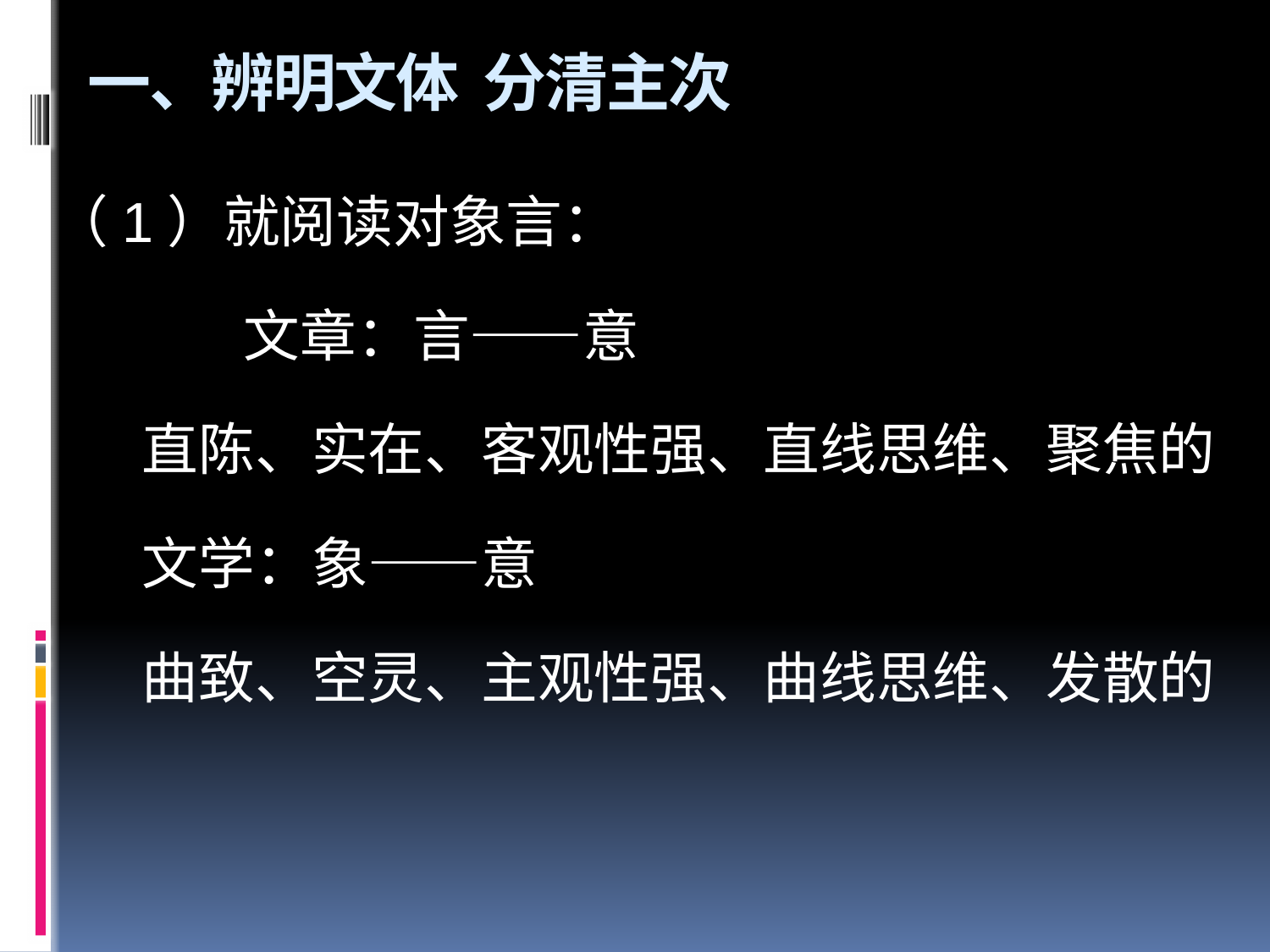

# 一、辨明文体  分清主次
（1）就阅读对象言：
              文章：言——意
      直陈、实在、客观性强、直线思维、聚焦的
      文学：象——意
      曲致、空灵、主观性强、曲线思维、发散的